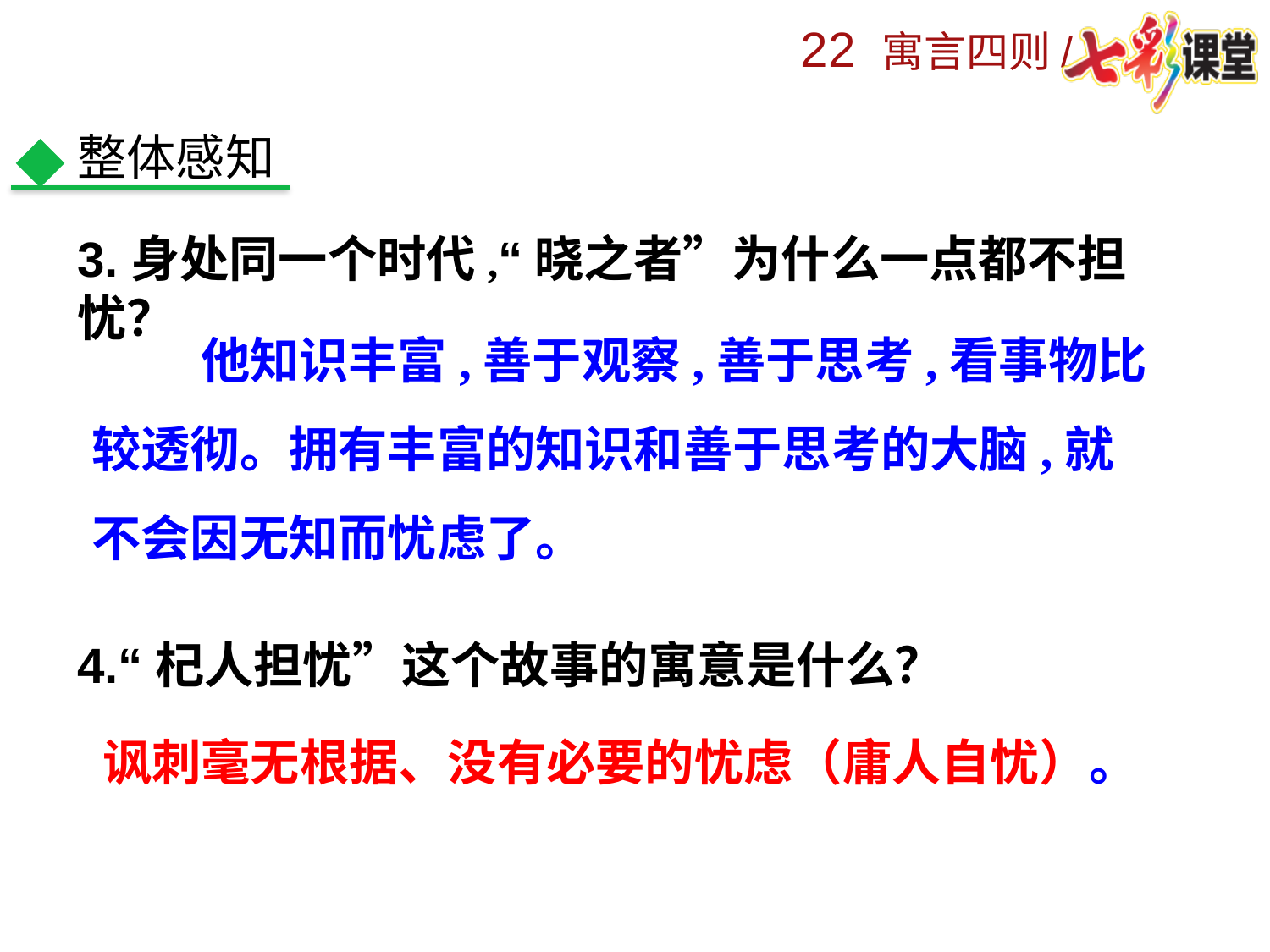

整体感知

3.身处同一个时代,“晓之者”为什么一点都不担忧？
   他知识丰富,善于观察,善于思考,看事物比较透彻。拥有丰富的知识和善于思考的大脑,就不会因无知而忧虑了。
4.“杞人担忧”这个故事的寓意是什么？
讽刺毫无根据、没有必要的忧虑（庸人自忧）。